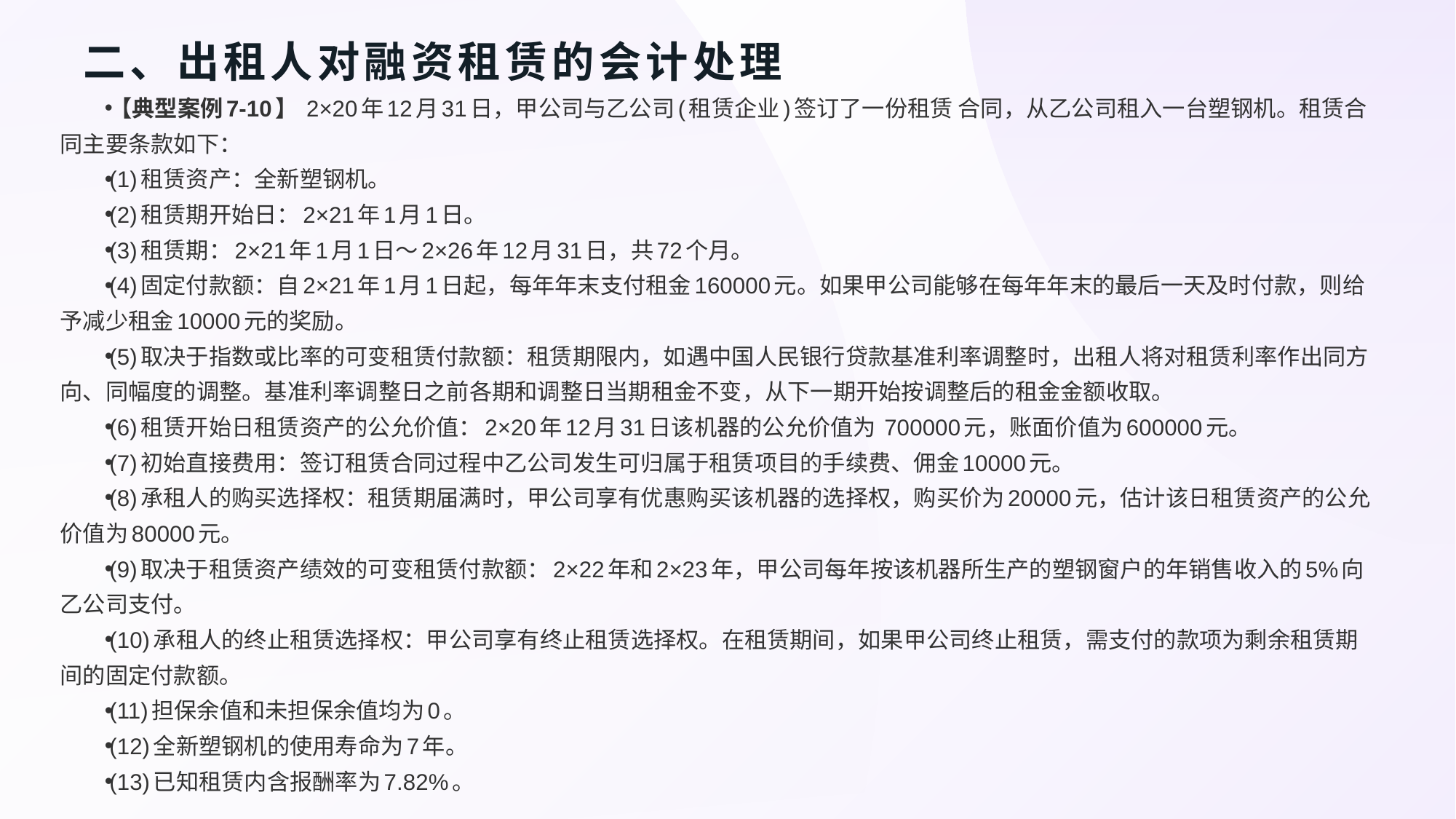

# 二、出租人对融资租赁的会计处理
【典型案例7-10】 2×20年12月31日，甲公司与乙公司(租赁企业)签订了一份租赁 合同，从乙公司租入一台塑钢机。租赁合同主要条款如下：
(1)租赁资产：全新塑钢机。
(2)租赁期开始日：2×21年1月1日。
(3)租赁期：2×21年1月1日～2×26年12月31日，共72个月。
(4)固定付款额：自2×21年1月1日起，每年年末支付租金160000元。如果甲公司能够在每年年末的最后一天及时付款，则给予减少租金10000元的奖励。
(5)取决于指数或比率的可变租赁付款额：租赁期限内，如遇中国人民银行贷款基准利率调整时，出租人将对租赁利率作出同方向、同幅度的调整。基准利率调整日之前各期和调整日当期租金不变，从下一期开始按调整后的租金金额收取。
(6)租赁开始日租赁资产的公允价值：2×20年12月31日该机器的公允价值为 700000元，账面价值为600000元。
(7)初始直接费用：签订租赁合同过程中乙公司发生可归属于租赁项目的手续费、佣金10000元。
(8)承租人的购买选择权：租赁期届满时，甲公司享有优惠购买该机器的选择权，购买价为20000元，估计该日租赁资产的公允价值为80000元。
(9)取决于租赁资产绩效的可变租赁付款额：2×22年和2×23年，甲公司每年按该机器所生产的塑钢窗户的年销售收入的5%向乙公司支付。
(10)承租人的终止租赁选择权：甲公司享有终止租赁选择权。在租赁期间，如果甲公司终止租赁，需支付的款项为剩余租赁期间的固定付款额。
(11)担保余值和未担保余值均为0。
(12)全新塑钢机的使用寿命为7年。
(13)已知租赁内含报酬率为7.82%。